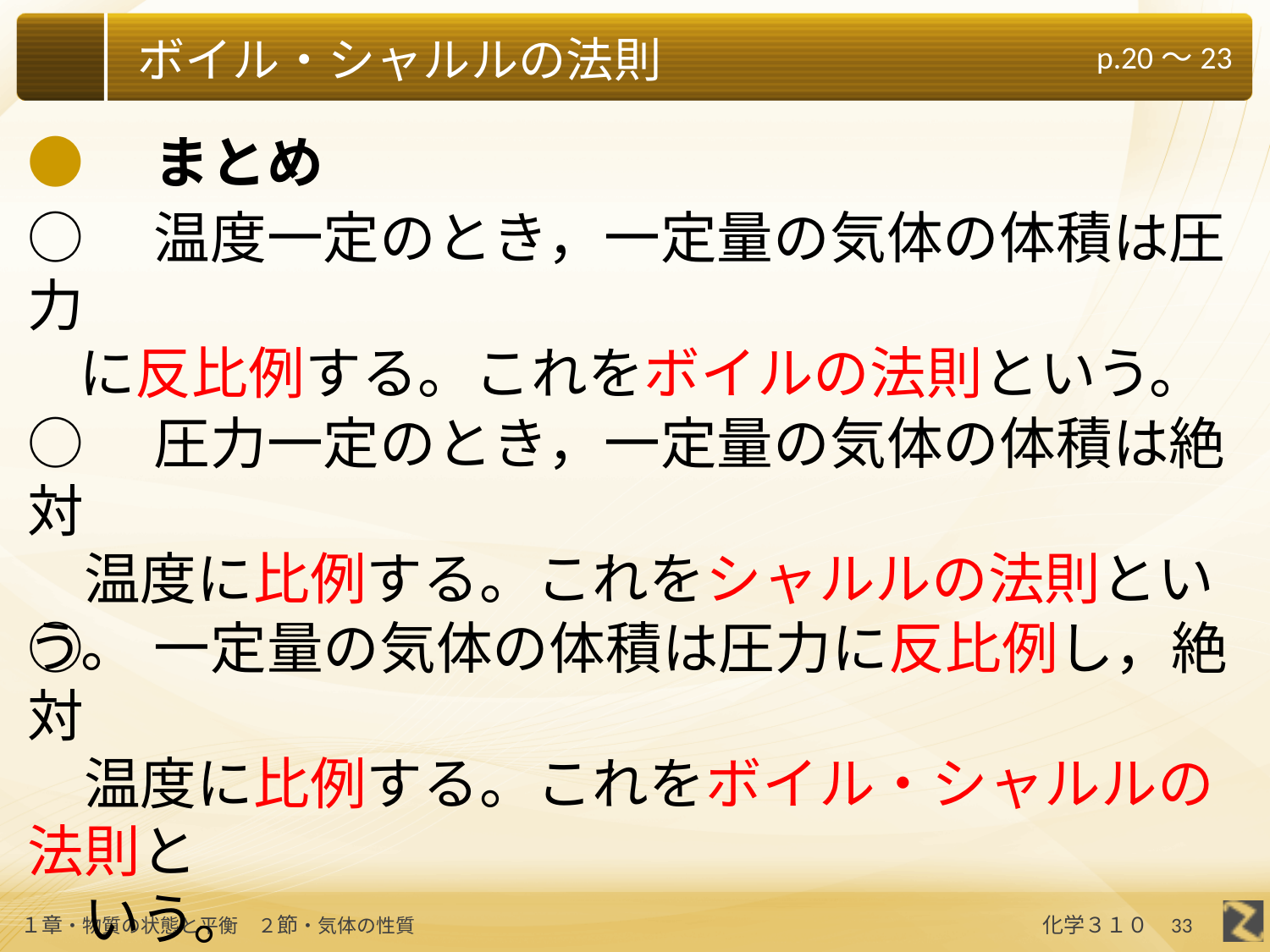

●　まとめ
○　温度一定のとき，一定量の気体の体積は圧力
   に反比例する。これをボイルの法則という。
○　圧力一定のとき，一定量の気体の体積は絶対
　温度に比例する。これをシャルルの法則という。
○　一定量の気体の体積は圧力に反比例し，絶対
　温度に比例する。これをボイル・シャルルの法則と
　いう。
33